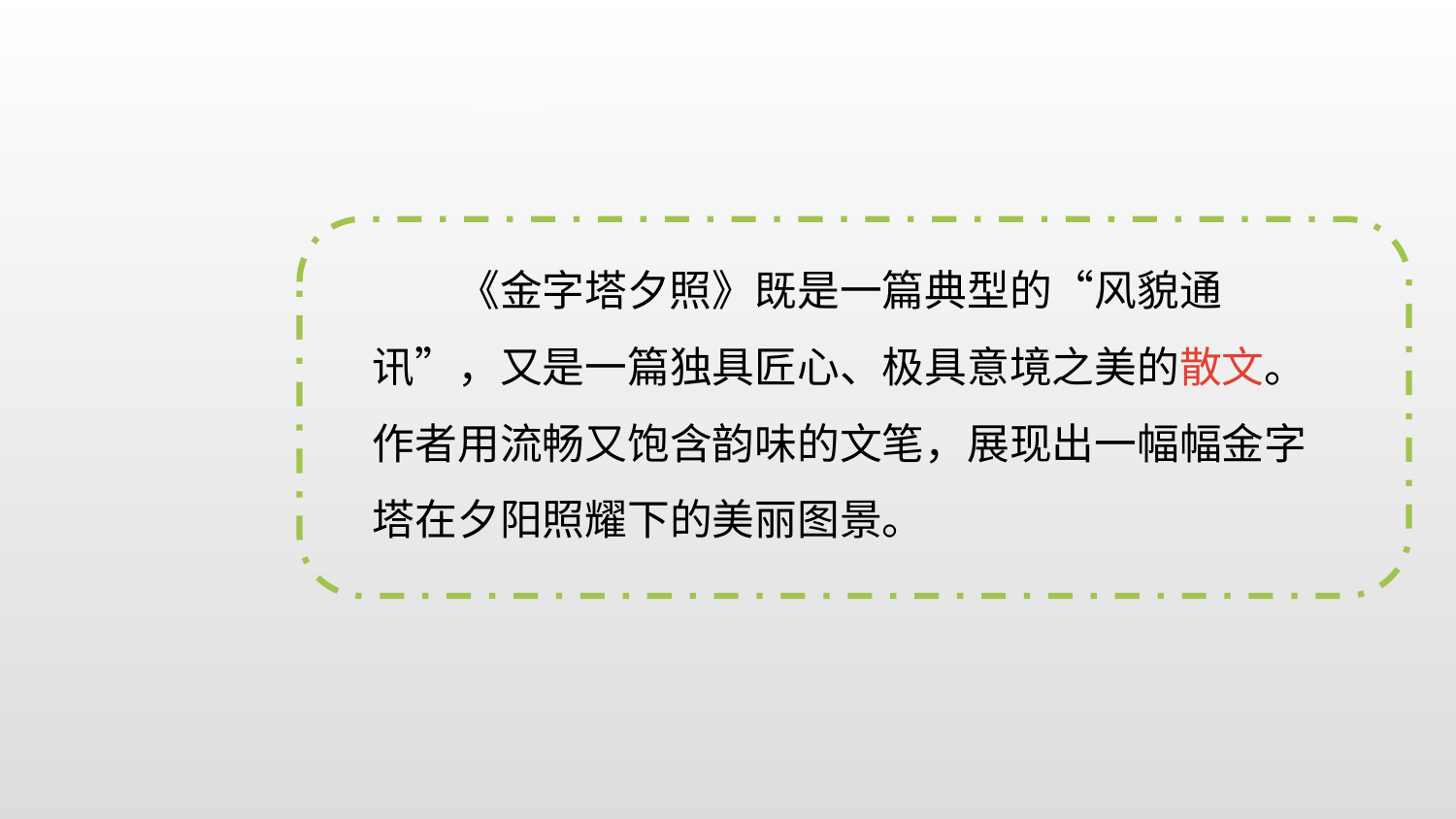

《金字塔夕照》既是一篇典型的“风貌通讯”，又是一篇独具匠心、极具意境之美的散文。作者用流畅又饱含韵味的文笔，展现出一幅幅金字塔在夕阳照耀下的美丽图景。